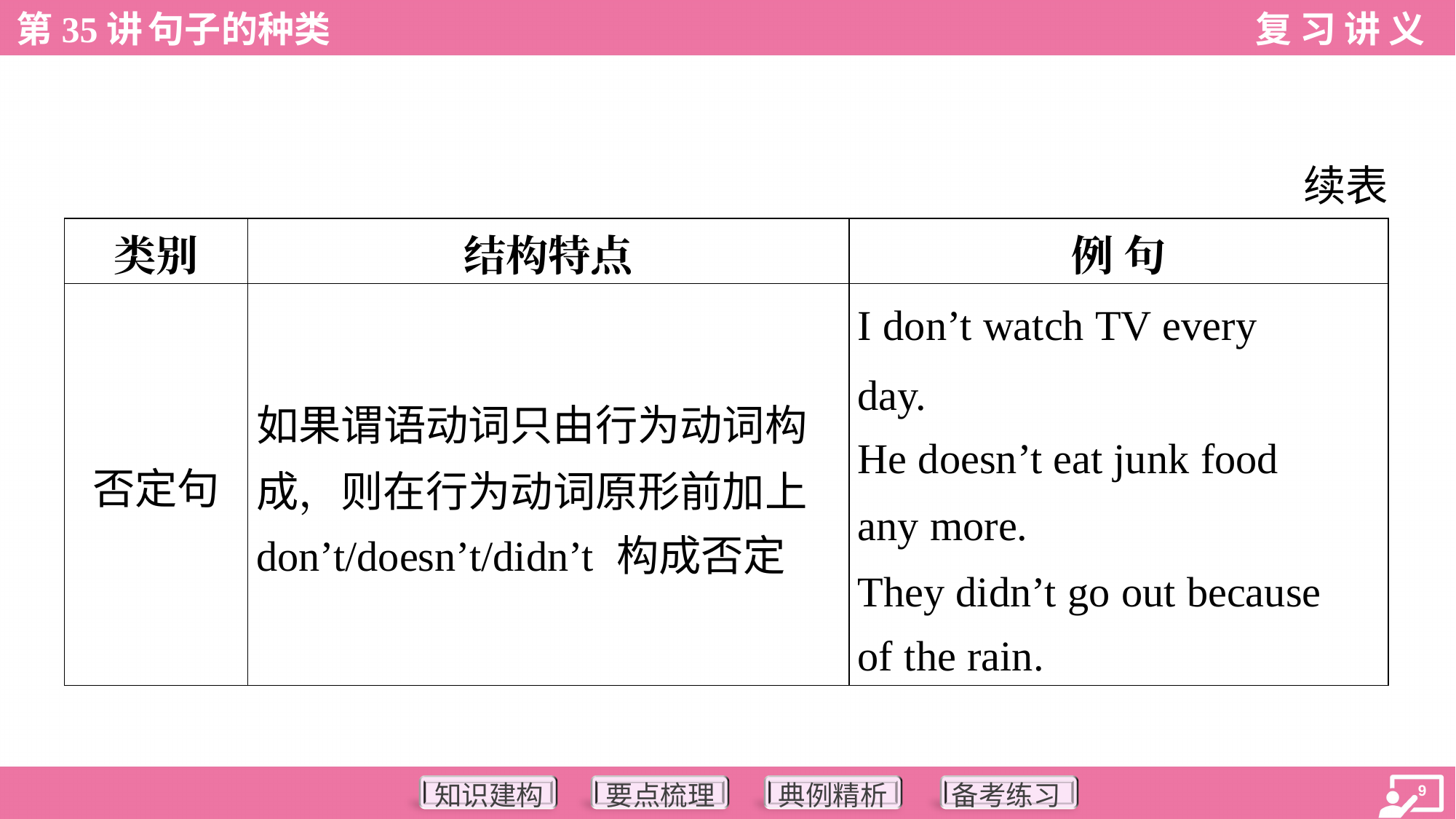

续表
| 类别 | 结构特点 | 例 句 |
| --- | --- | --- |
| 否定句 | 如果谓语动词只由行为动词构 成，则在行为动词原形前加上 don’t/doesn’t/didn’t 构成否定 | I don’t watch TV every day. He doesn’t eat junk food any more. They didn’t go out because of the rain. |